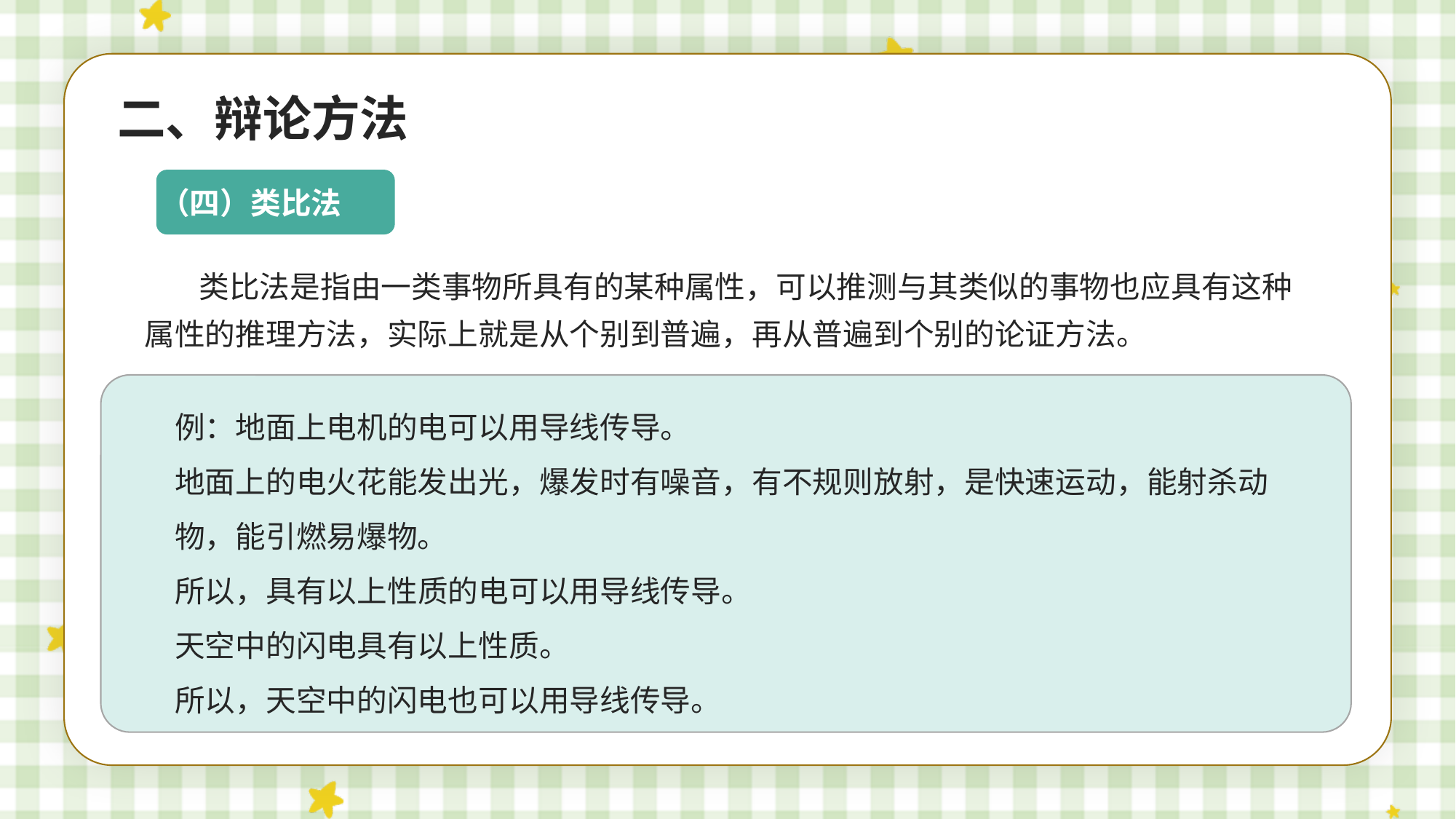

二、辩论方法
（四）类比法
类比法是指由一类事物所具有的某种属性，可以推测与其类似的事物也应具有这种属性的推理方法，实际上就是从个别到普遍，再从普遍到个别的论证方法。
例：地面上电机的电可以用导线传导。
地面上的电火花能发出光，爆发时有噪音，有不规则放射，是快速运动，能射杀动
物，能引燃易爆物。
所以，具有以上性质的电可以用导线传导。
天空中的闪电具有以上性质。
所以，天空中的闪电也可以用导线传导。